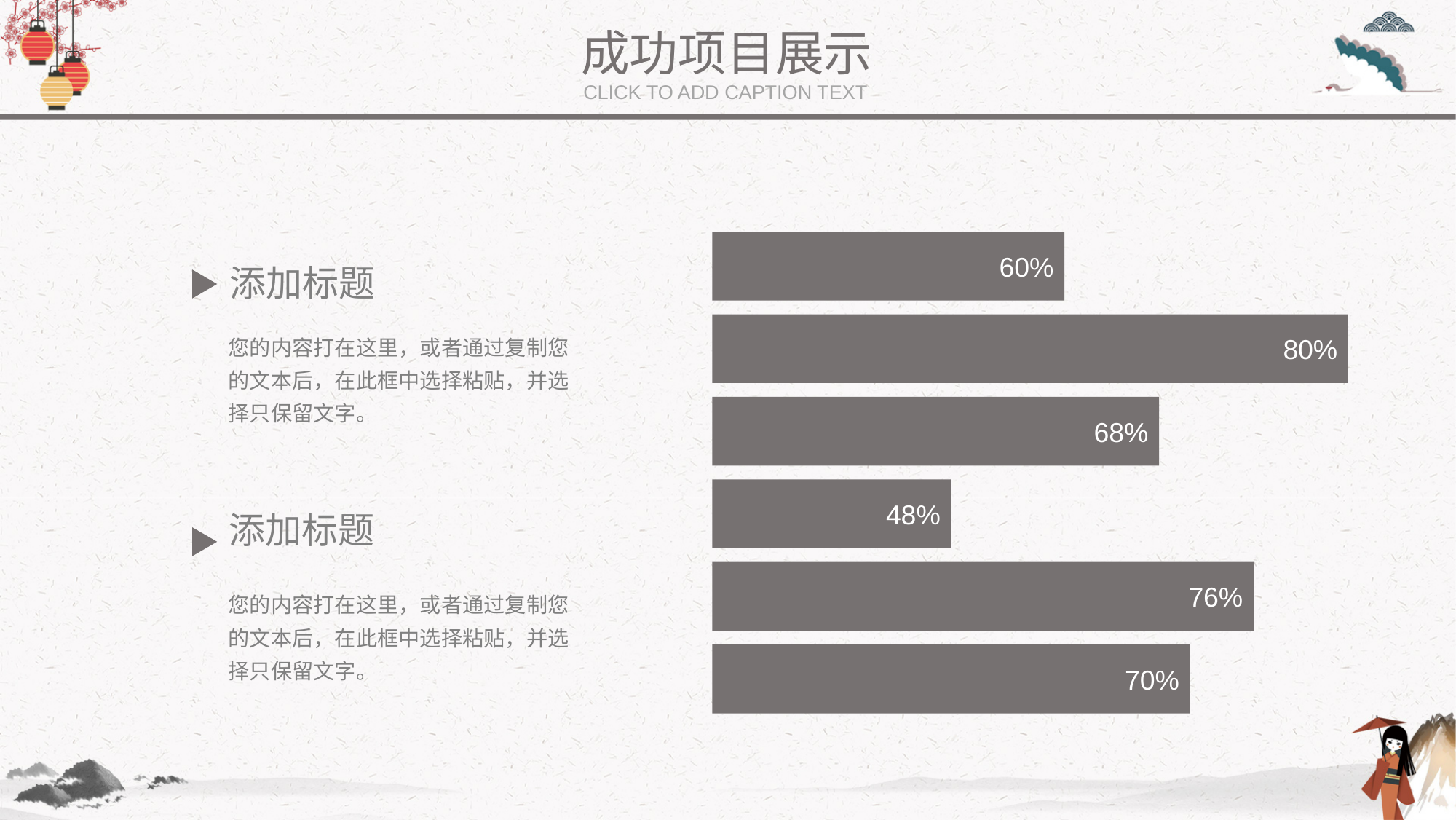

成功项目展示
CLICK TO ADD CAPTION TEXT

60%
添加标题

80%
您的内容打在这里，或者通过复制您的文本后，在此框中选择粘贴，并选择只保留文字。
68%
48%
添加标题

76%
您的内容打在这里，或者通过复制您的文本后，在此框中选择粘贴，并选择只保留文字。
70%